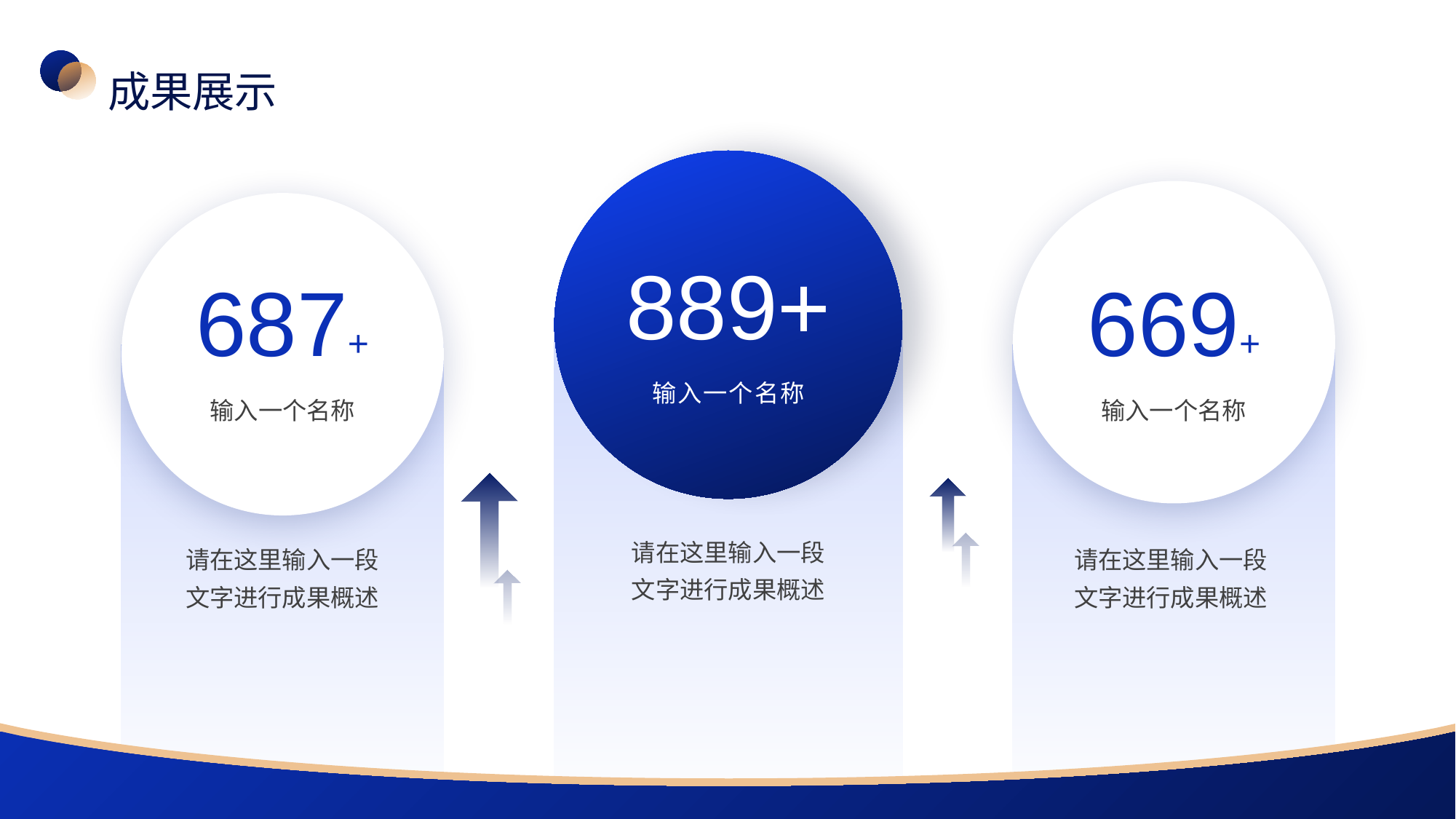

成果展示

889+
687+
669+

输入一个名称
输入一个名称
输入一个名称

请在这里输入一段文字进行成果概述
请在这里输入一段文字进行成果概述
请在这里输入一段文字进行成果概述